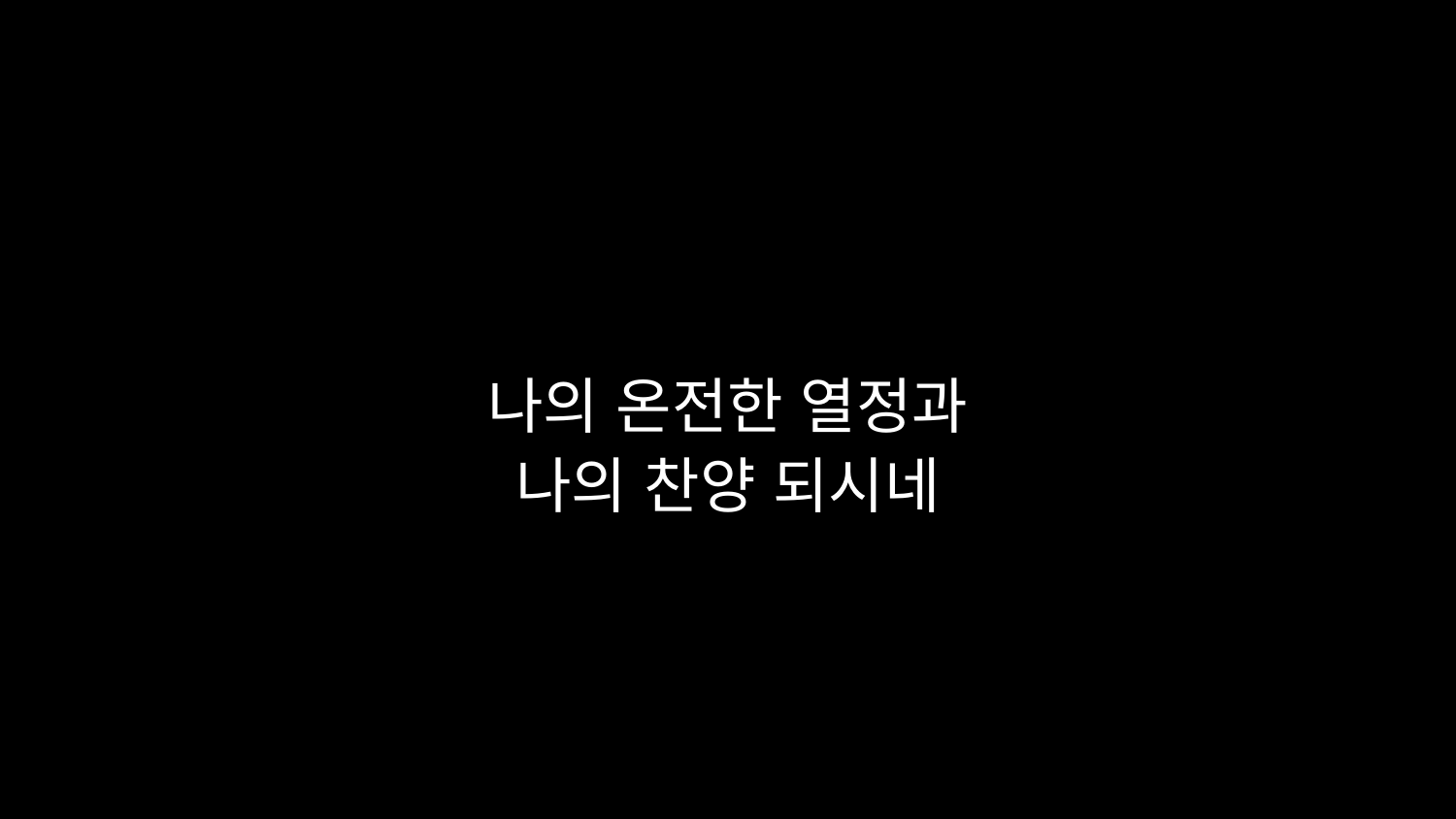

# 나의 온전한 열정과 나의 찬양 되시네